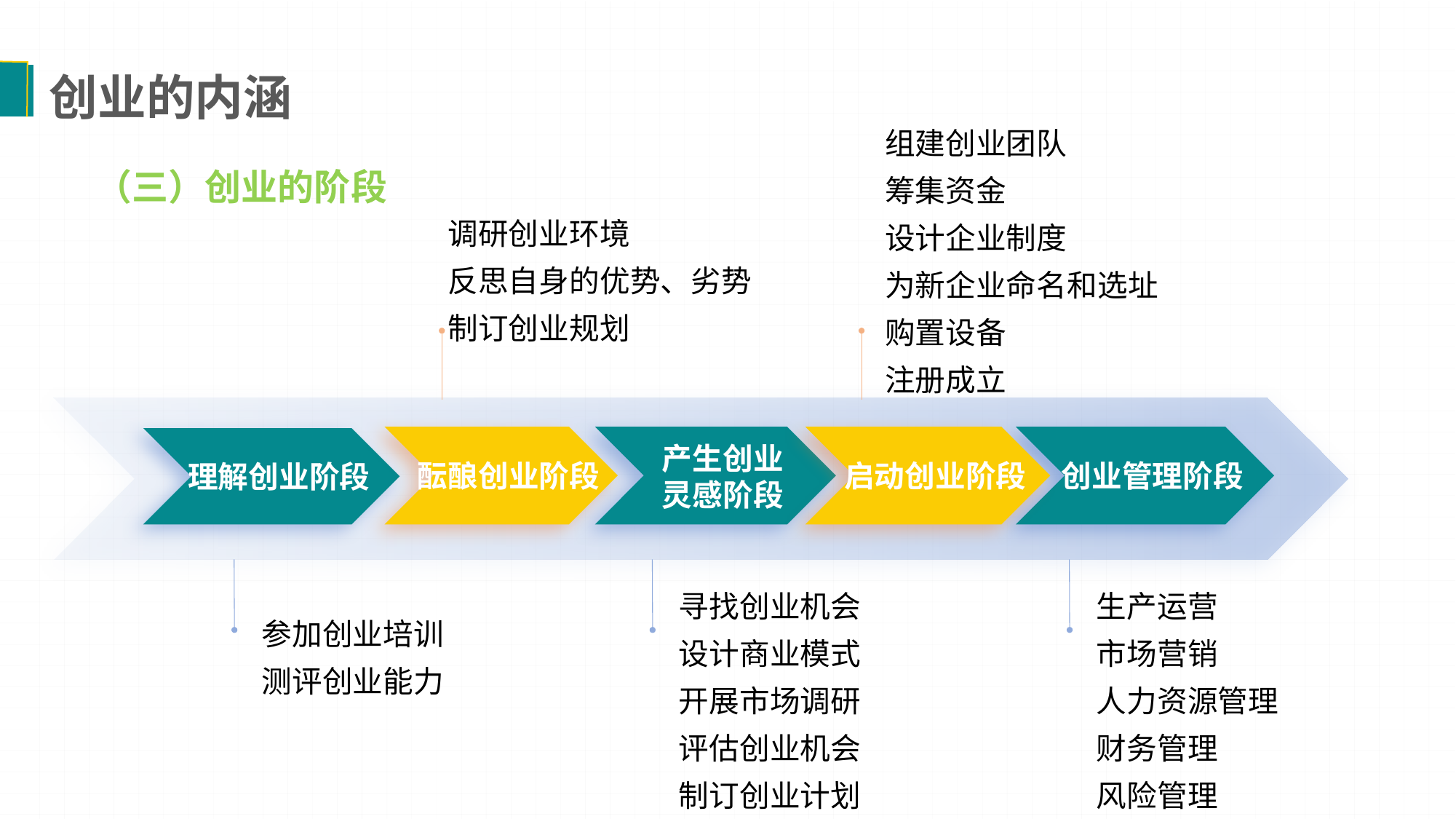

创业的内涵

组建创业团队
筹集资金
设计企业制度
为新企业命名和选址
购置设备
注册成立
启动创业阶段
      （三）创业的阶段
调研创业环境
反思自身的优势、劣势
制订创业规划
酝酿创业阶段

产生创业
灵感阶段
寻找创业机会
设计商业模式
开展市场调研
评估创业机会
制订创业计划
创业管理阶段
生产运营
市场营销
人力资源管理
财务管理
风险管理
理解创业阶段
参加创业培训
测评创业能力